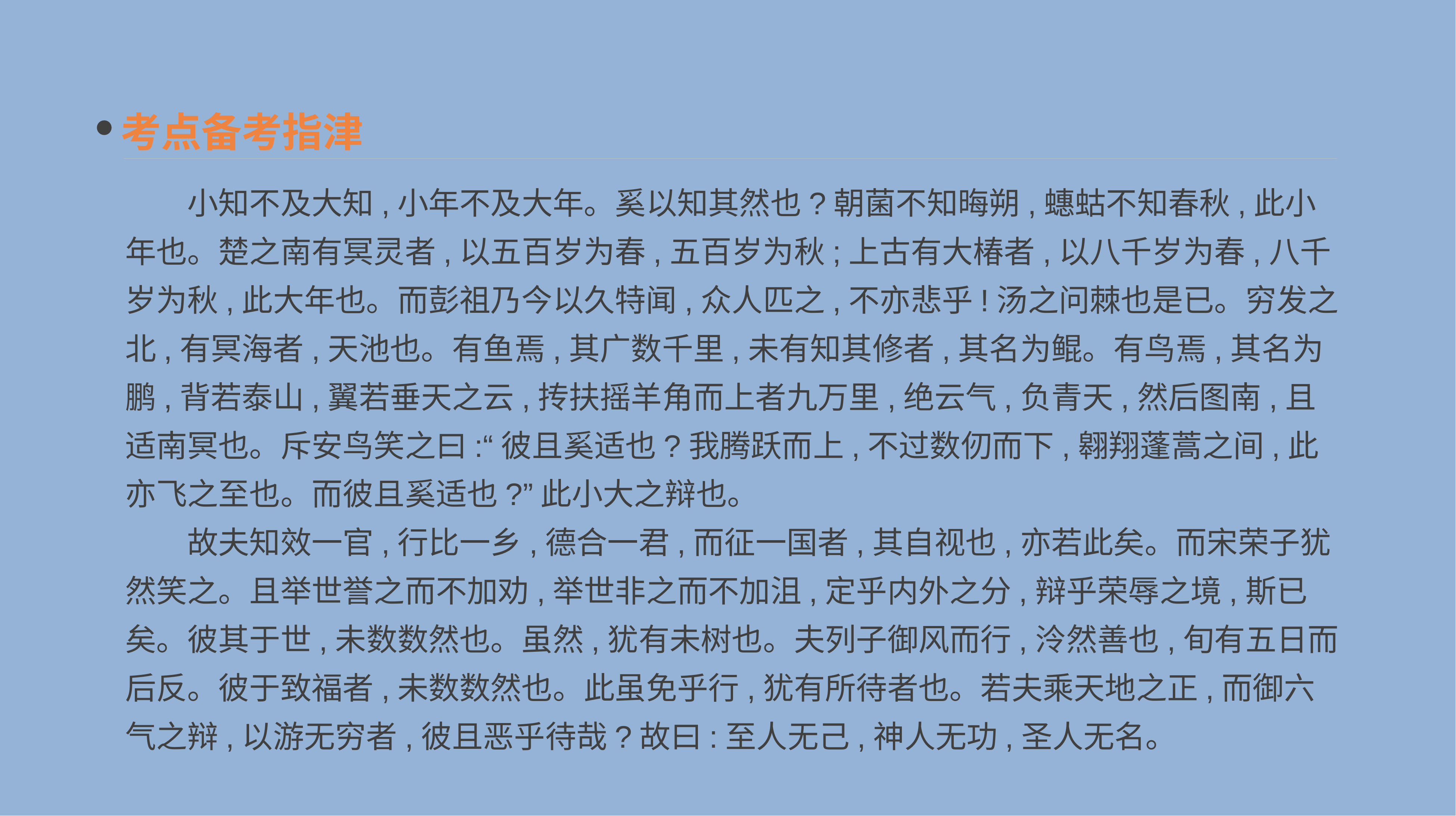

考点备考指津

　　小知不及大知,小年不及大年。奚以知其然也?朝菌不知晦朔,蟪蛄不知春秋,此小年也。楚之南有冥灵者,以五百岁为春,五百岁为秋;上古有大椿者,以八千岁为春,八千岁为秋,此大年也。而彭祖乃今以久特闻,众人匹之,不亦悲乎!汤之问棘也是已。穷发之北,有冥海者,天池也。有鱼焉,其广数千里,未有知其修者,其名为鲲。有鸟焉,其名为鹏,背若泰山,翼若垂天之云,抟扶摇羊角而上者九万里,绝云气,负青天,然后图南,且适南冥也。斥安鸟笑之曰:“彼且奚适也?我腾跃而上,不过数仞而下,翱翔蓬蒿之间,此亦飞之至也。而彼且奚适也?”此小大之辩也。
　　故夫知效一官,行比一乡,德合一君,而征一国者,其自视也,亦若此矣。而宋荣子犹然笑之。且举世誉之而不加劝,举世非之而不加沮,定乎内外之分,辩乎荣辱之境,斯已矣。彼其于世,未数数然也。虽然,犹有未树也。夫列子御风而行,泠然善也,旬有五日而后反。彼于致福者,未数数然也。此虽免乎行,犹有所待者也。若夫乘天地之正,而御六气之辩,以游无穷者,彼且恶乎待哉?故曰:至人无己,神人无功,圣人无名。